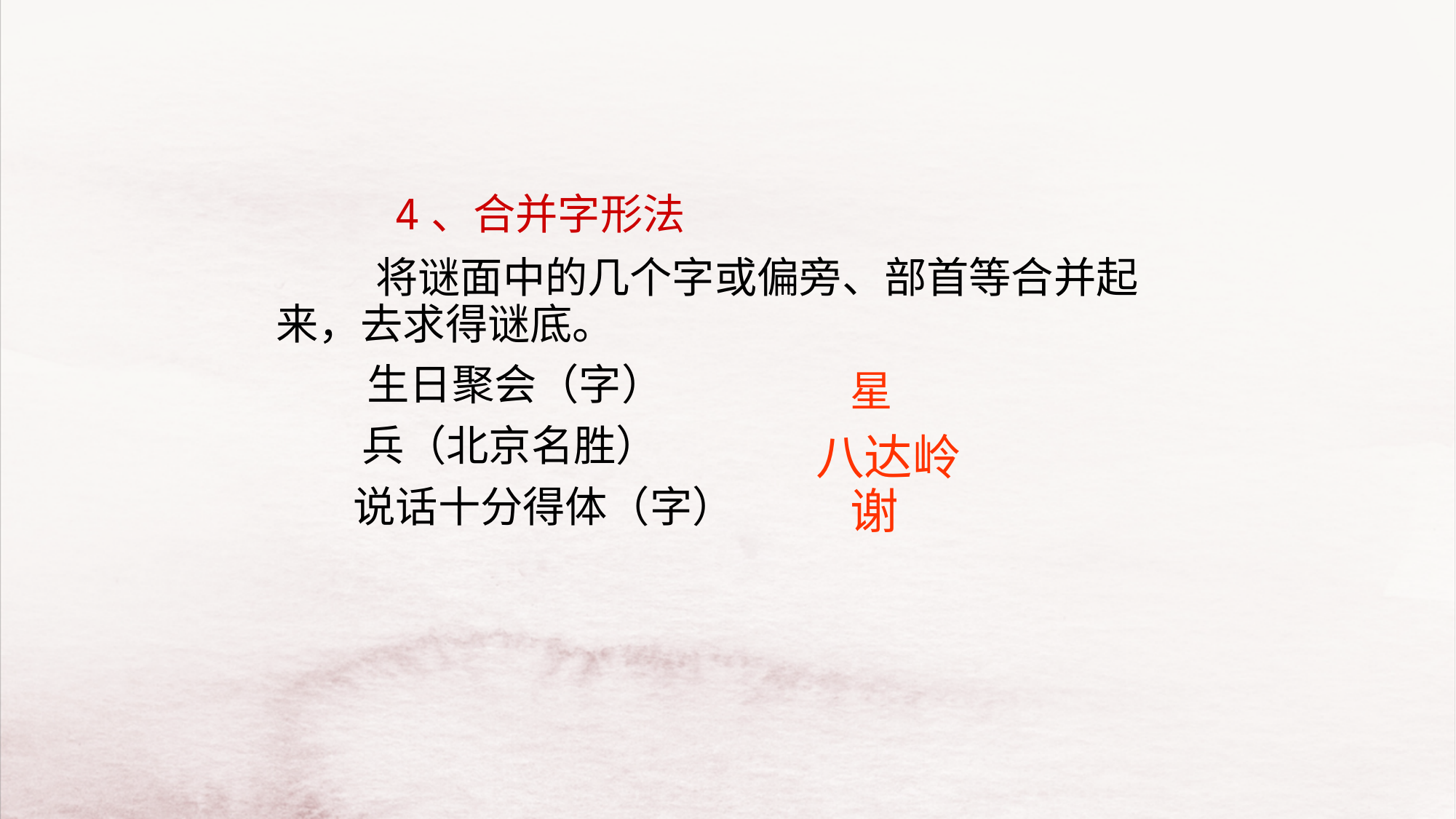

4、合并字形法
　　　将谜面中的几个字或偏旁、部首等合并起来，去求得谜底。
  　     生日聚会（字）
　  　 兵（北京名胜）
          说话十分得体（字）

星
八达岭

谢